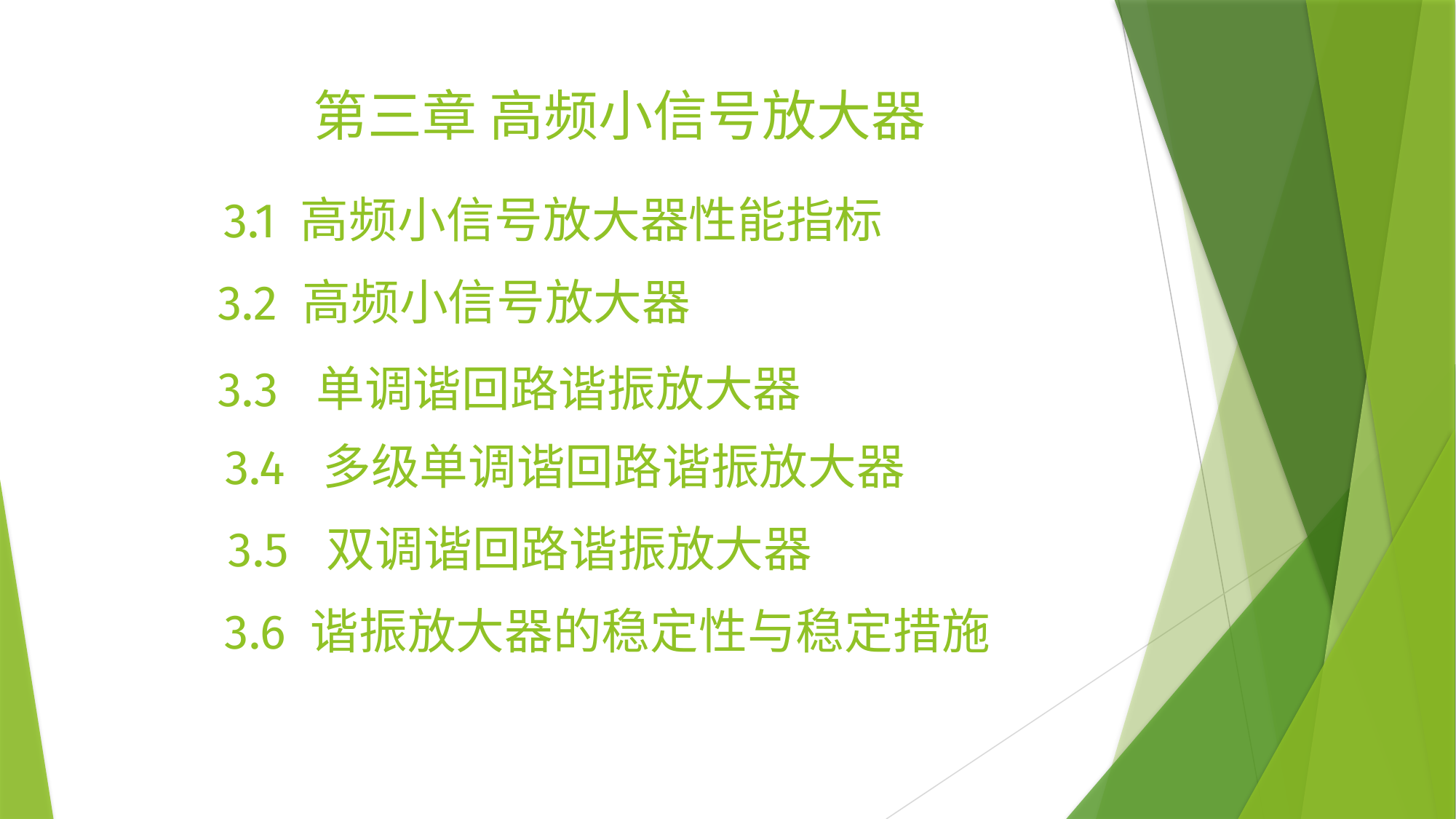

第三章 高频小信号放大器
3.1 高频小信号放大器性能指标
3.2 高频小信号放大器
3.3  单调谐回路谐振放大器
3.4  多级单调谐回路谐振放大器
3.5  双调谐回路谐振放大器
3.6 谐振放大器的稳定性与稳定措施